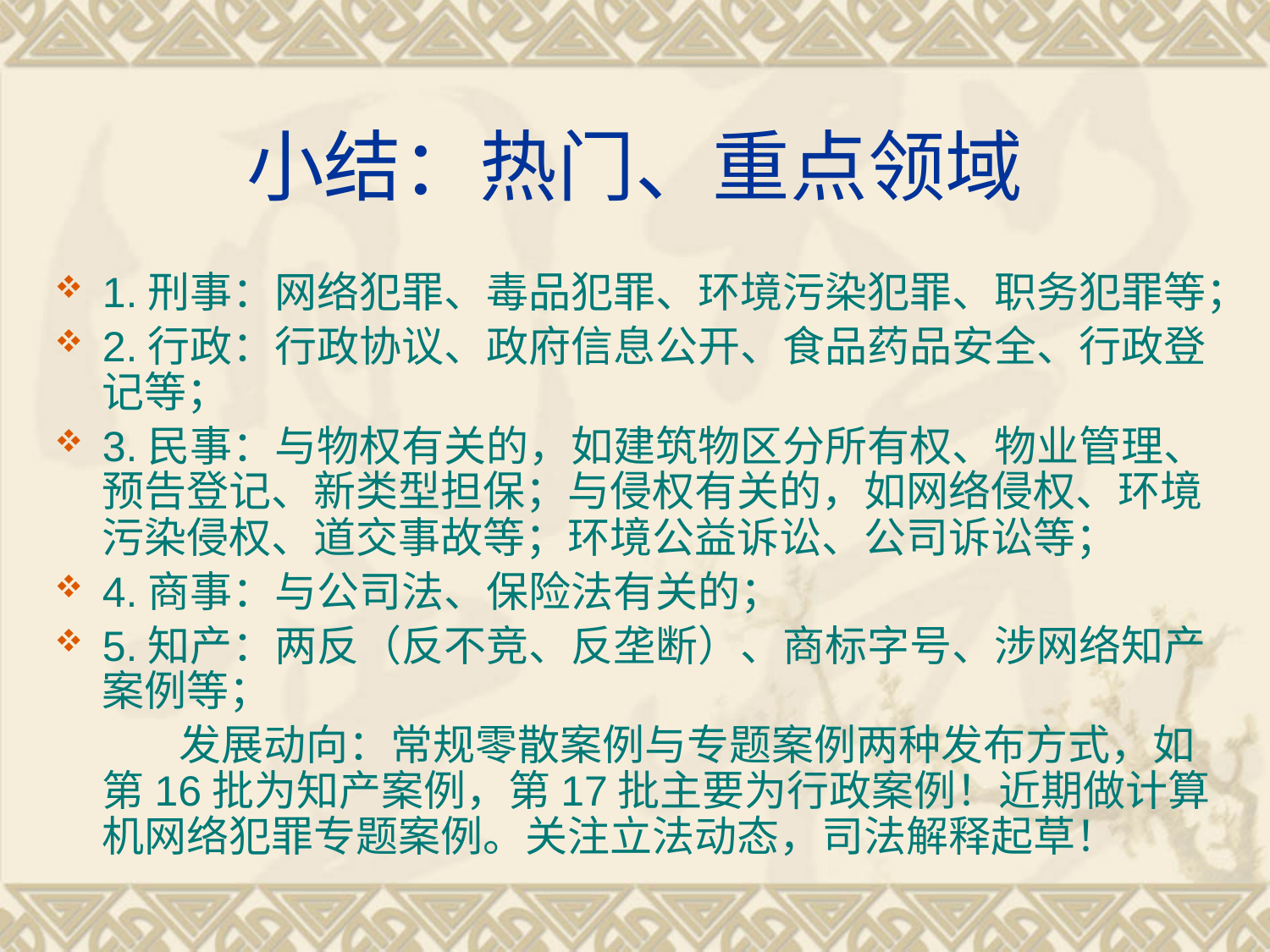

# 小结：热门、重点领域
1.刑事：网络犯罪、毒品犯罪、环境污染犯罪、职务犯罪等；
2.行政：行政协议、政府信息公开、食品药品安全、行政登记等；
3.民事：与物权有关的，如建筑物区分所有权、物业管理、预告登记、新类型担保；与侵权有关的，如网络侵权、环境污染侵权、道交事故等；环境公益诉讼、公司诉讼等；
4.商事：与公司法、保险法有关的；
5.知产：两反（反不竞、反垄断）、商标字号、涉网络知产案例等；
            发展动向：常规零散案例与专题案例两种发布方式，如第16批为知产案例，第17批主要为行政案例！近期做计算机网络犯罪专题案例。关注立法动态，司法解释起草！